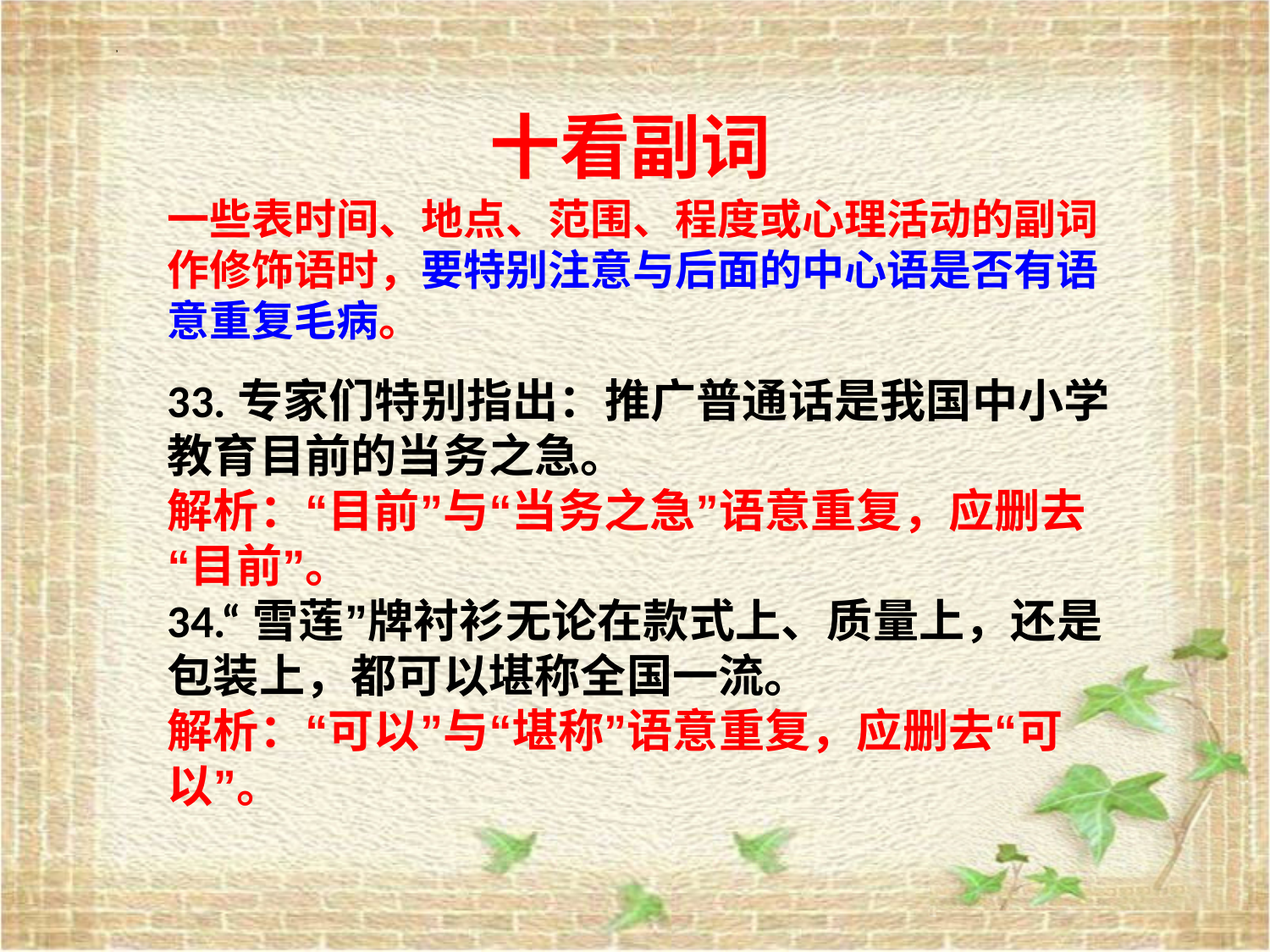

十看副词
一些表时间、地点、范围、程度或心理活动的副词作修饰语时，要特别注意与后面的中心语是否有语意重复毛病。
33.专家们特别指出：推广普通话是我国中小学教育目前的当务之急。
解析：“目前”与“当务之急”语意重复，应删去“目前”。
34.“雪莲”牌衬衫无论在款式上、质量上，还是包装上，都可以堪称全国一流。
解析：“可以”与“堪称”语意重复，应删去“可以”。